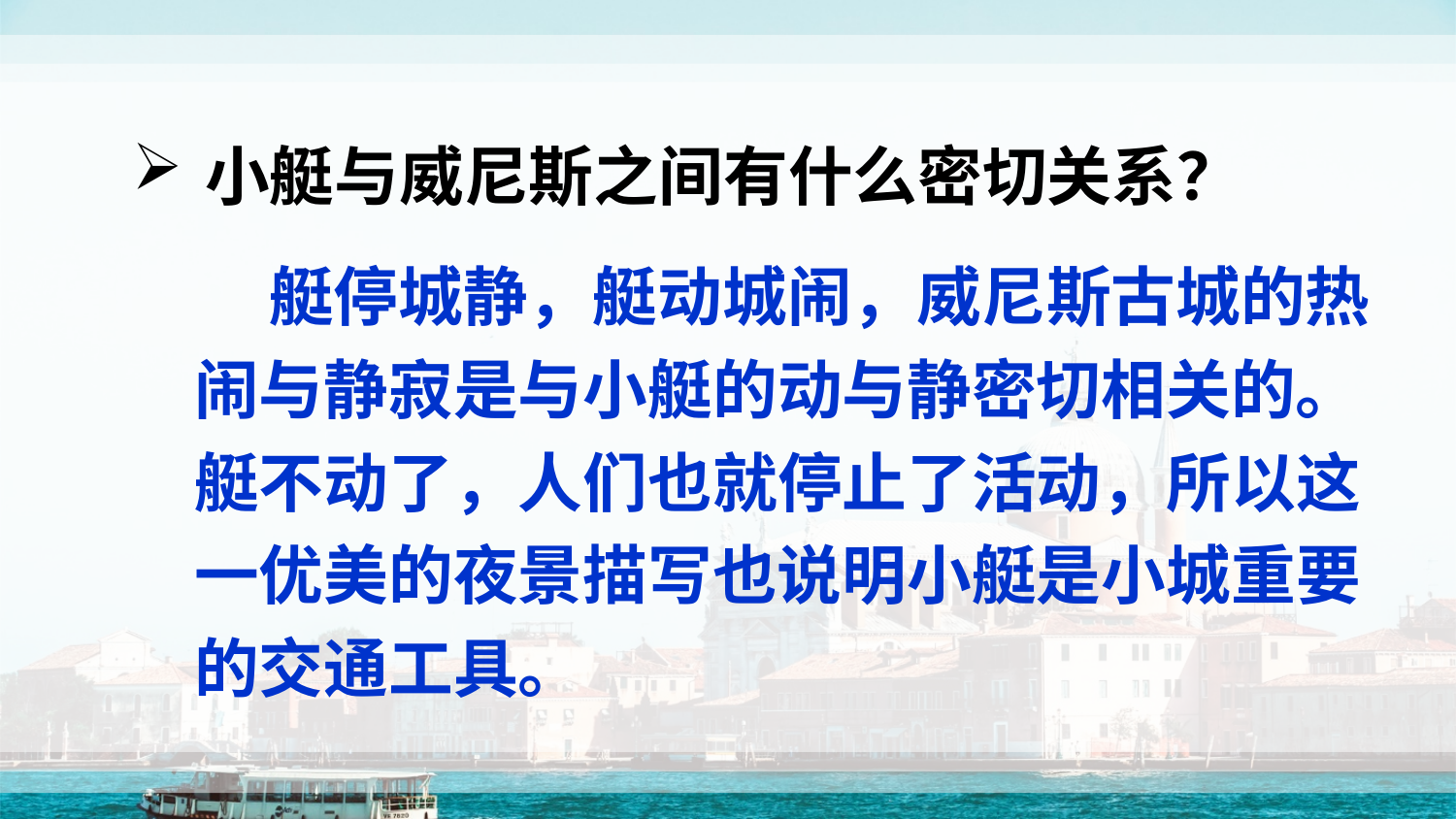

小艇与威尼斯之间有什么密切关系？
    艇停城静，艇动城闹，威尼斯古城的热闹与静寂是与小艇的动与静密切相关的。艇不动了，人们也就停止了活动，所以这一优美的夜景描写也说明小艇是小城重要的交通工具。